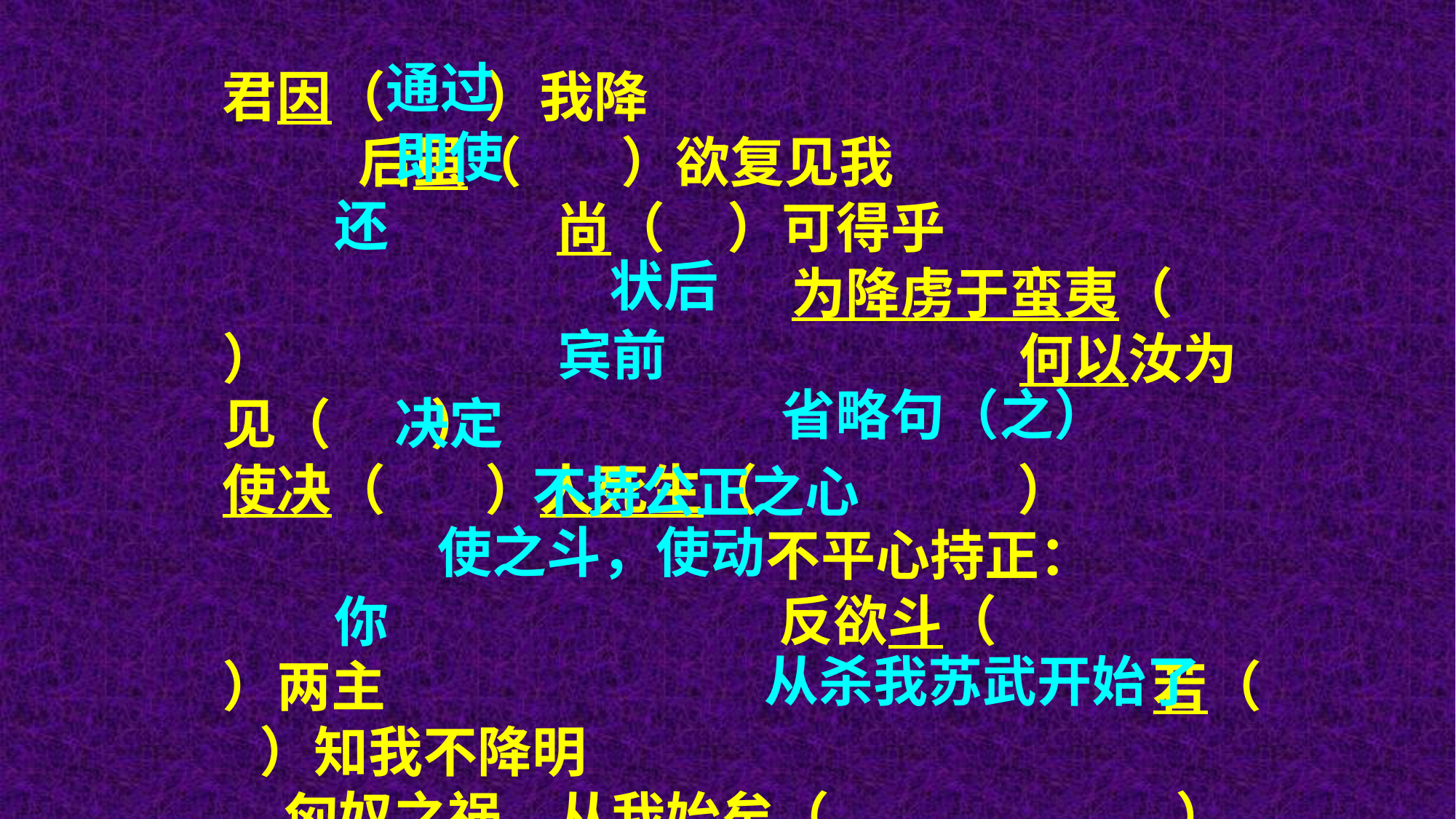

通过
君因（        ）我降                                                             后虽（        ）欲复见我                                                         尚（     ）可得乎                                                                        为降虏于蛮夷（        ）                                                            何以汝为见（        ）                                                               使决（        ）人死生（                     ）                                                            不平心持正：                                                           反欲斗（                      ）两主                                                              若（    ）知我不降明                                                            匈奴之祸，从我始矣（                            ）
即使
还
状后
宾前
省略句（之）
决定
不持公正之心
使之斗，使动
你
从杀我苏武开始了